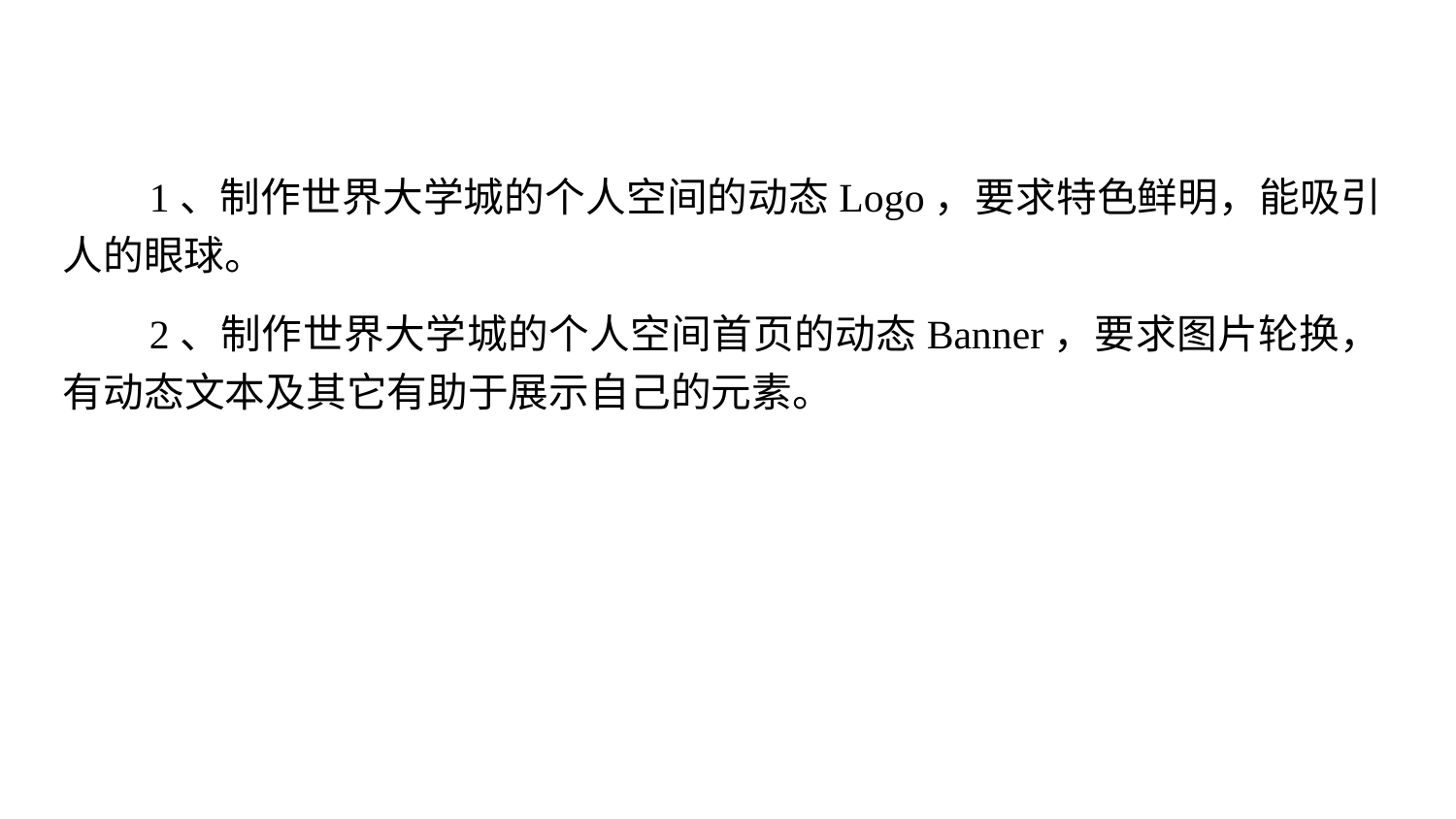

1、制作世界大学城的个人空间的动态Logo，要求特色鲜明，能吸引人的眼球。
2、制作世界大学城的个人空间首页的动态Banner，要求图片轮换，有动态文本及其它有助于展示自己的元素。